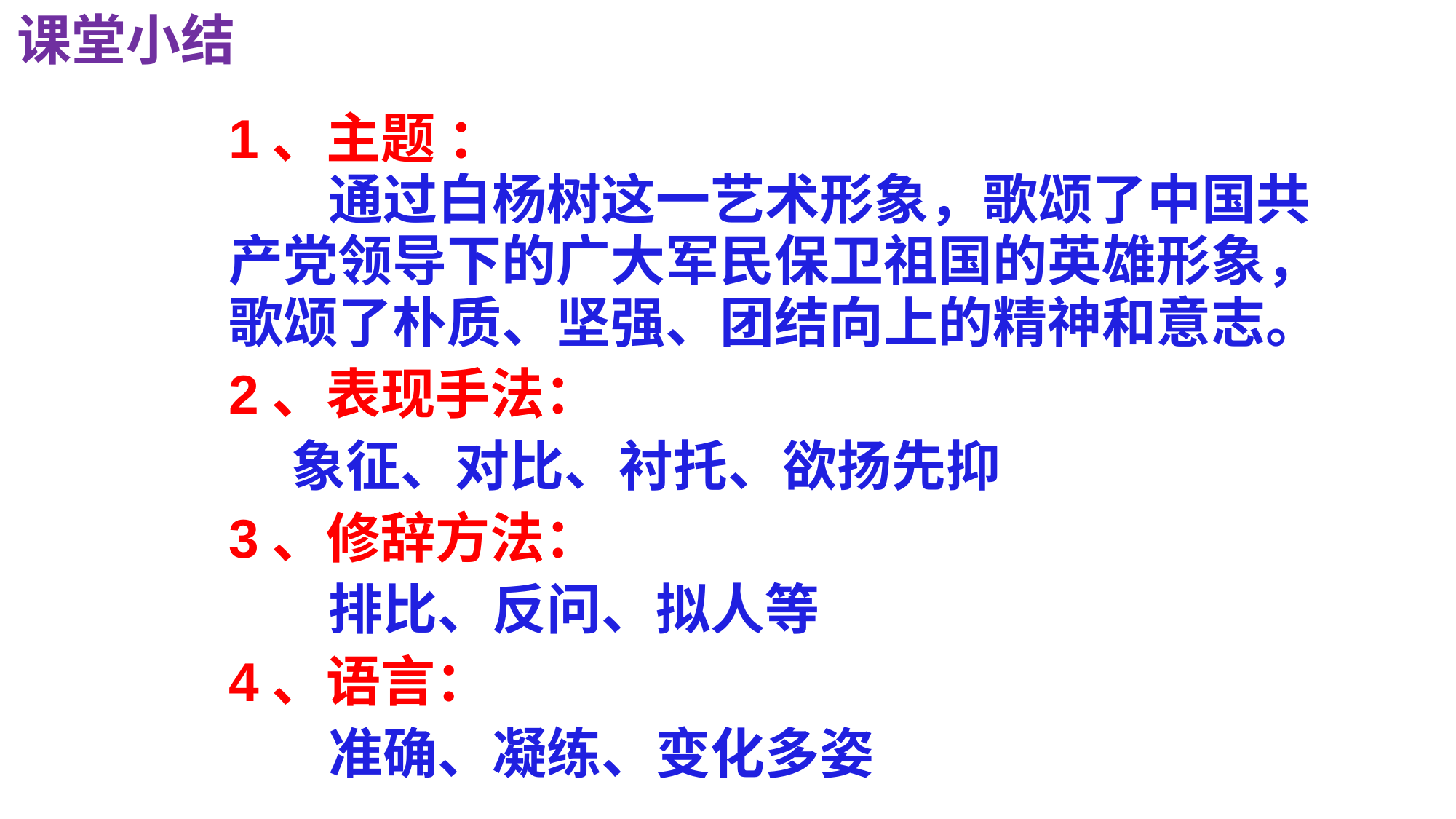

课堂小结
1、主题 ：
       通过白杨树这一艺术形象，歌颂了中国共产党领导下的广大军民保卫祖国的英雄形象，歌颂了朴质、坚强、团结向上的精神和意志。
2、表现手法：
    象征、对比、衬托、欲扬先抑
3、修辞方法：
       排比、反问、拟人等
4、语言：
       准确、凝练、变化多姿